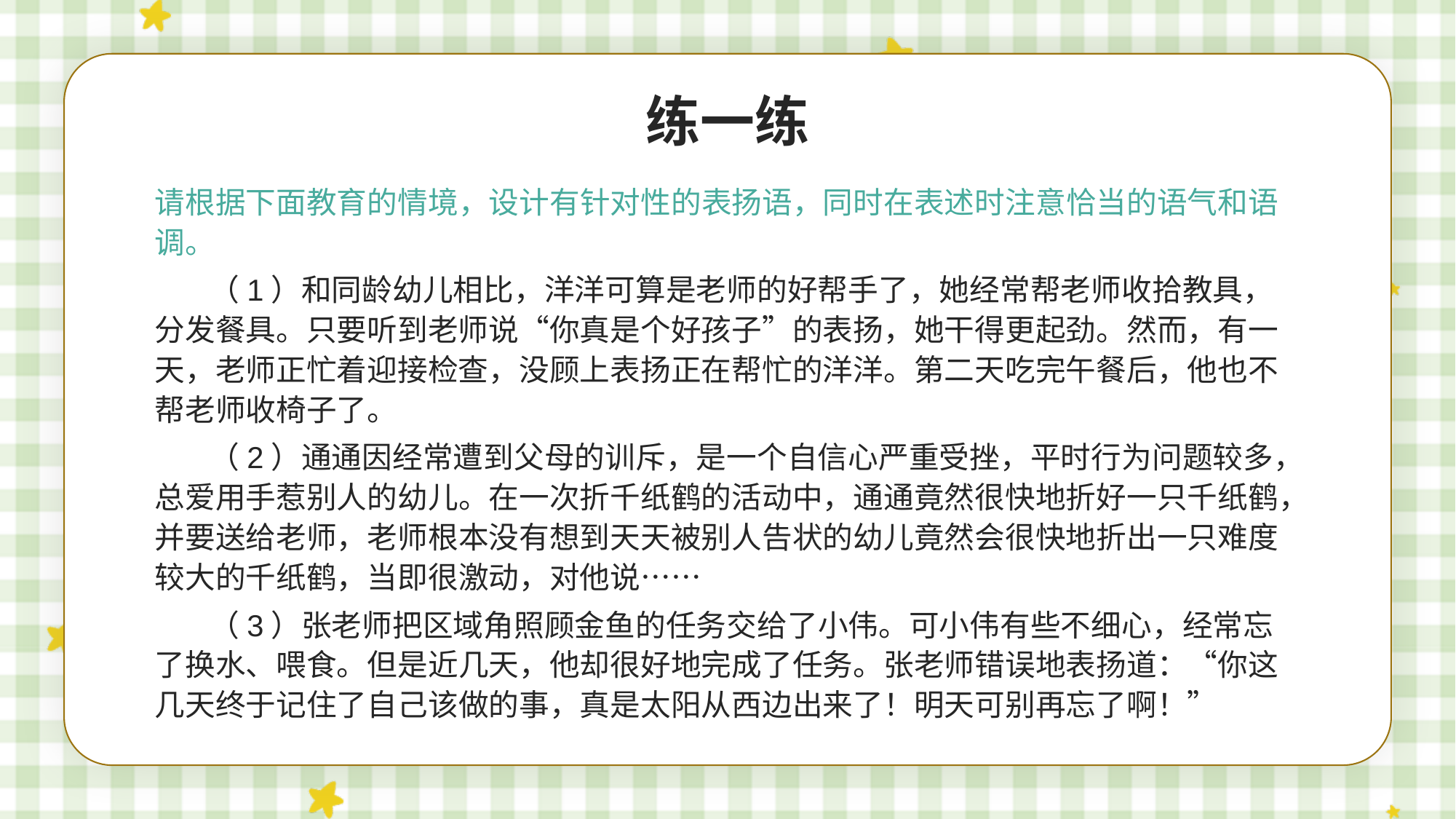

练一练
请根据下面教育的情境，设计有针对性的表扬语，同时在表述时注意恰当的语气和语调。
（1）和同龄幼儿相比，洋洋可算是老师的好帮手了，她经常帮老师收拾教具，分发餐具。只要听到老师说“你真是个好孩子”的表扬，她干得更起劲。然而，有一天，老师正忙着迎接检查，没顾上表扬正在帮忙的洋洋。第二天吃完午餐后，他也不帮老师收椅子了。
（2）通通因经常遭到父母的训斥，是一个自信心严重受挫，平时行为问题较多，总爱用手惹别人的幼儿。在一次折千纸鹤的活动中，通通竟然很快地折好一只千纸鹤，并要送给老师，老师根本没有想到天天被别人告状的幼儿竟然会很快地折出一只难度较大的千纸鹤，当即很激动，对他说……
（3）张老师把区域角照顾金鱼的任务交给了小伟。可小伟有些不细心，经常忘了换水、喂食。但是近几天，他却很好地完成了任务。张老师错误地表扬道：“你这几天终于记住了自己该做的事，真是太阳从西边出来了！明天可别再忘了啊！”